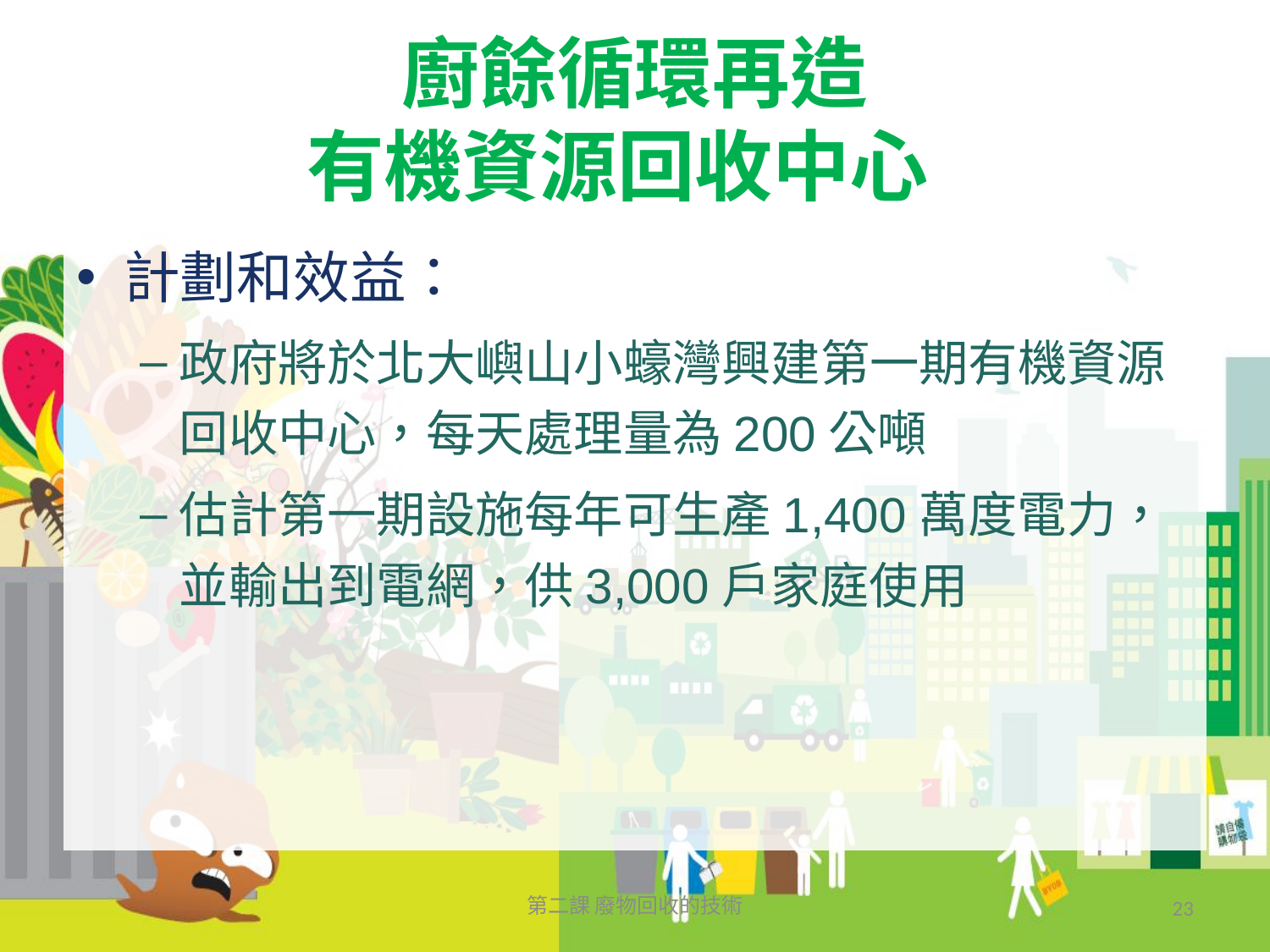

# 廚餘循環再造 有機資源回收中心
計劃和效益：
政府將於北大嶼山小蠔灣興建第一期有機資源回收中心，每天處理量為200公噸
估計第一期設施每年可生產1,400萬度電力，並輸出到電網，供3,000戶家庭使用
第二課 廢物回收的技術
23